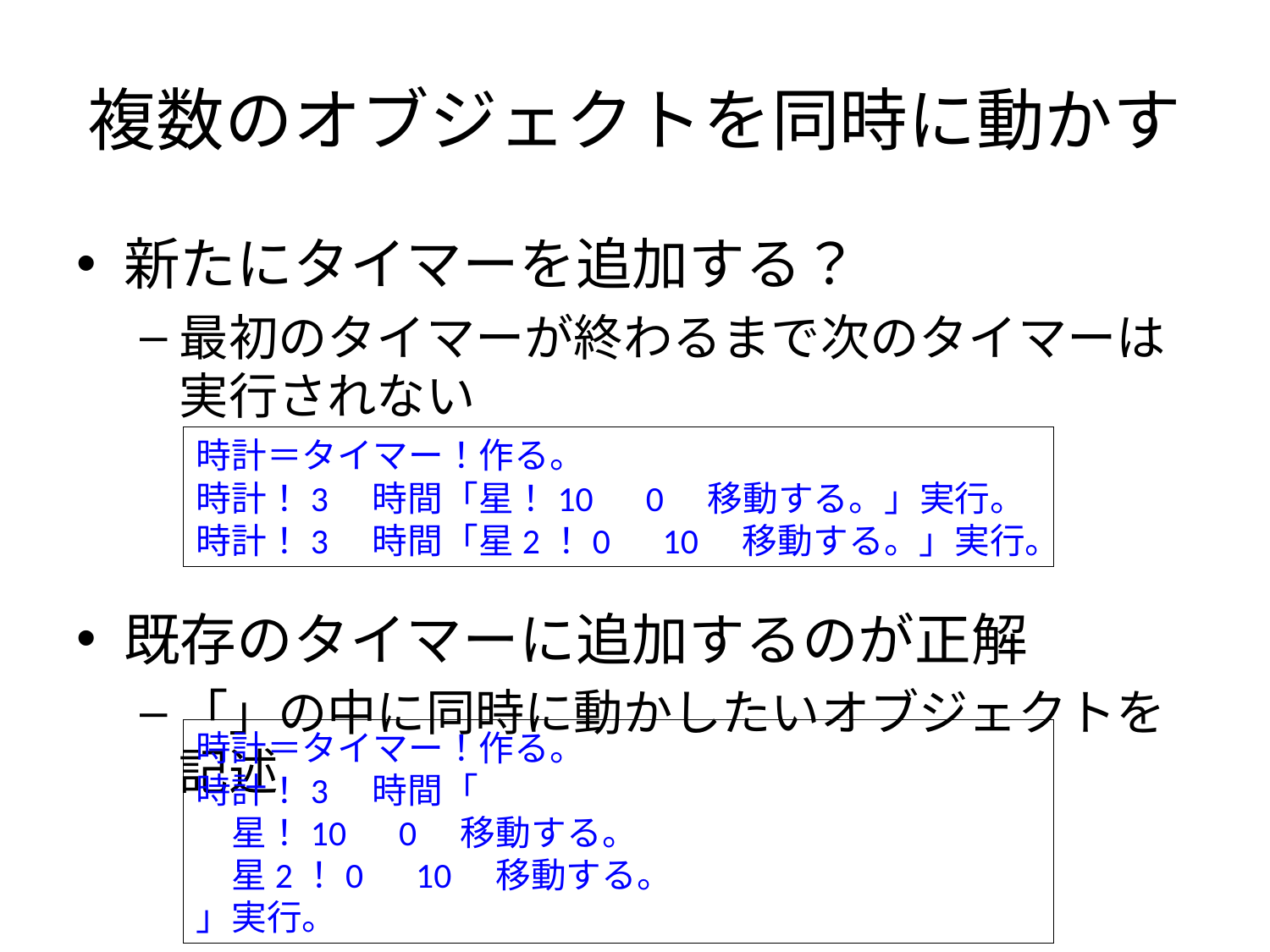

# 複数のオブジェクトを同時に動かす
新たにタイマーを追加する？
最初のタイマーが終わるまで次のタイマーは
実行されない

既存のタイマーに追加するのが正解
「」の中に同時に動かしたいオブジェクトを記述
時計＝タイマー！作る。
時計！3　時間「星！10　0　移動する。」実行。
時計！3　時間「星2！0　10　移動する。」実行。
時計＝タイマー！作る。
時計！3　時間「
　星！10　0　移動する。
　星2！0　10　移動する。
」実行。